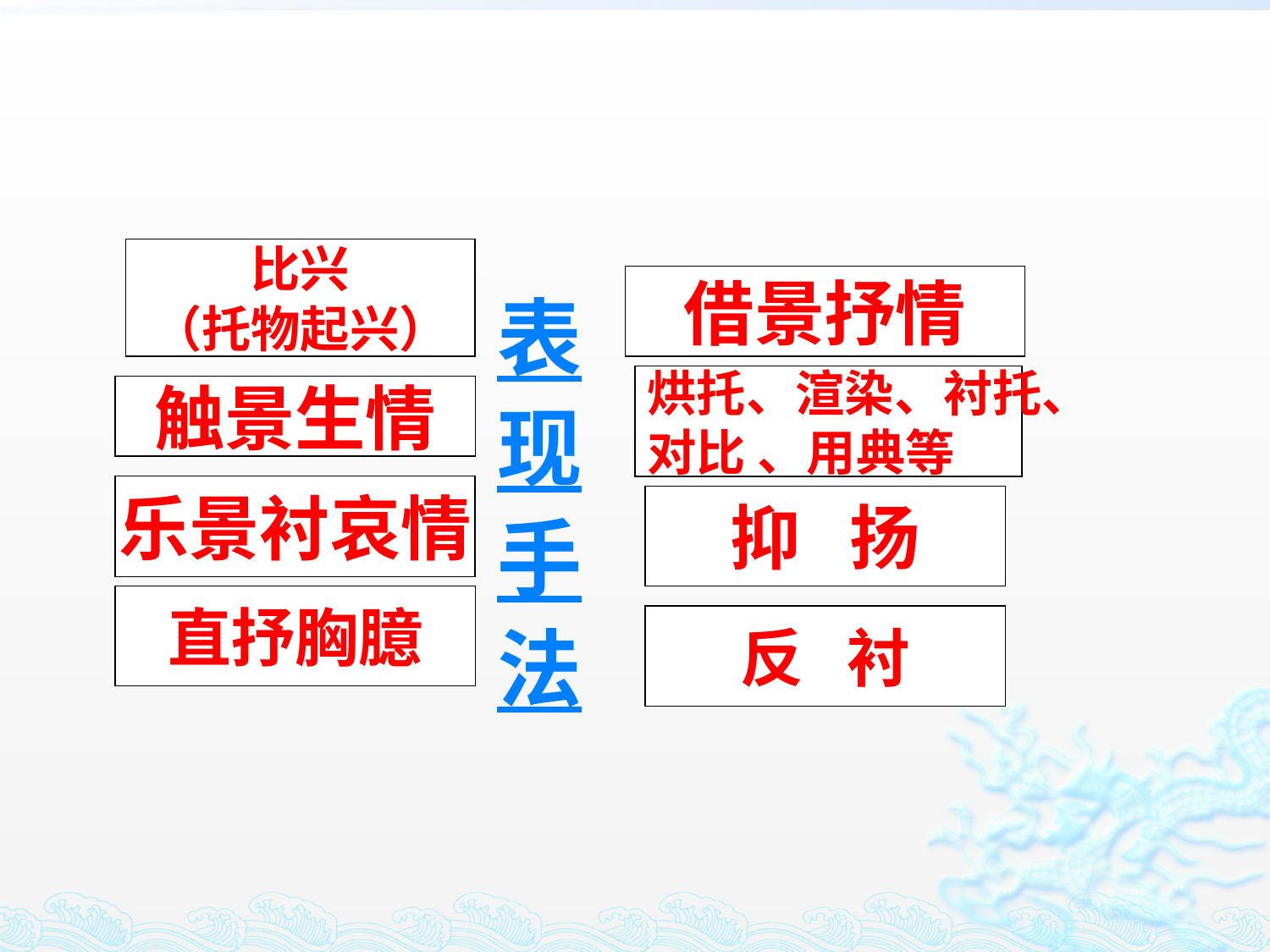

比兴
（托物起兴）
借景抒情
表
现
手
法

烘托、渲染、衬托、
对比 、用典等

触景生情
乐景衬哀情
抑   扬
直抒胸臆
反   衬